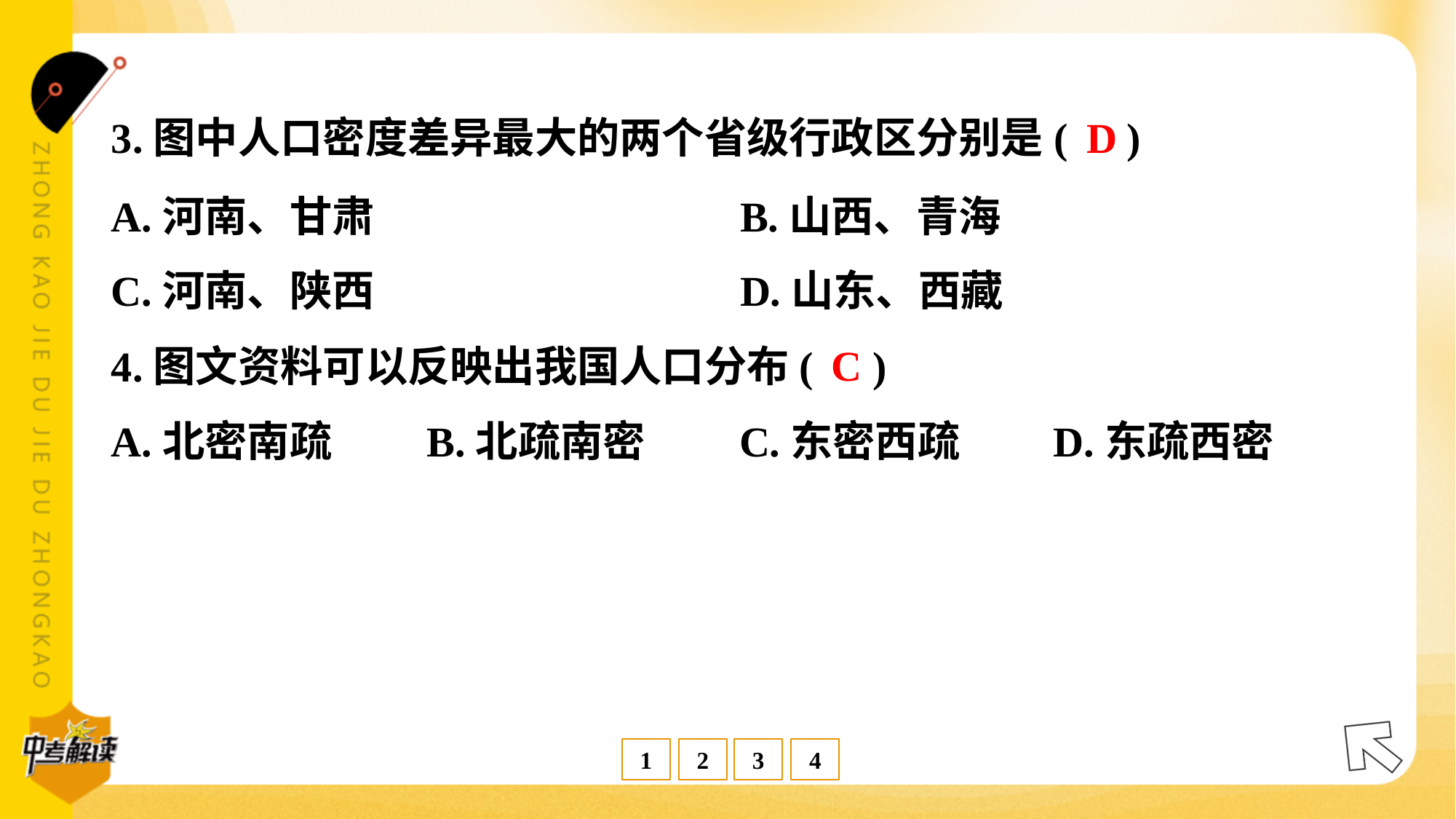

D
3.图中人口密度差异最大的两个省级行政区分别是(     )
A.河南、甘肃	B.山西、青海
C.河南、陕西	D.山东、西藏
C
4.图文资料可以反映出我国人口分布(     )
A.北密南疏	B.北疏南密	C.东密西疏	D.东疏西密